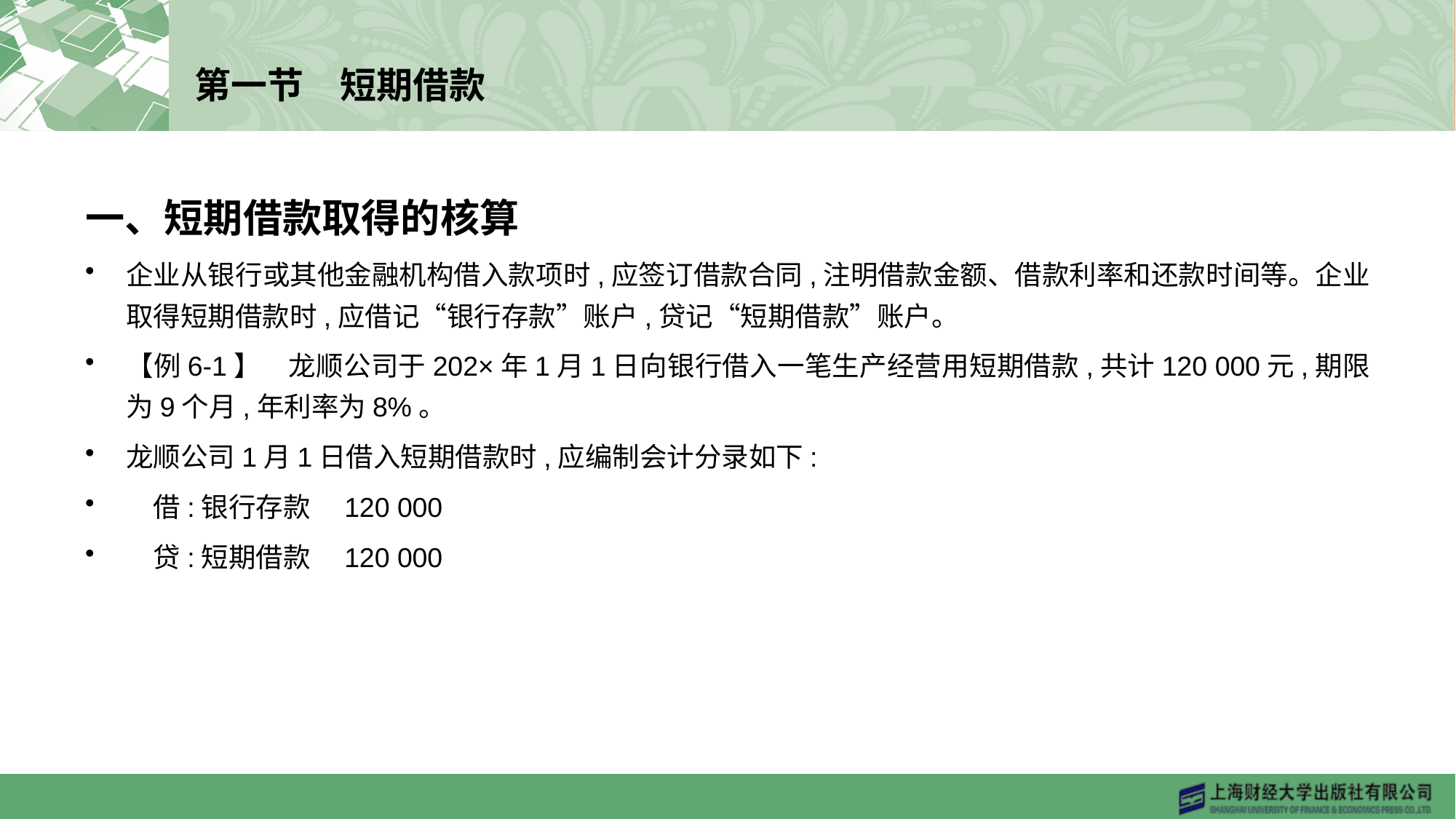

# 第一节　短期借款
一、短期借款取得的核算
企业从银行或其他金融机构借入款项时,应签订借款合同,注明借款金额、借款利率和还款时间等。企业取得短期借款时,应借记“银行存款”账户,贷记“短期借款”账户。
【例6-1】　龙顺公司于202×年1月1日向银行借入一笔生产经营用短期借款,共计120 000元,期限为9个月,年利率为8%。
龙顺公司1月1日借入短期借款时,应编制会计分录如下:
　借:银行存款	120 000
　贷:短期借款	120 000